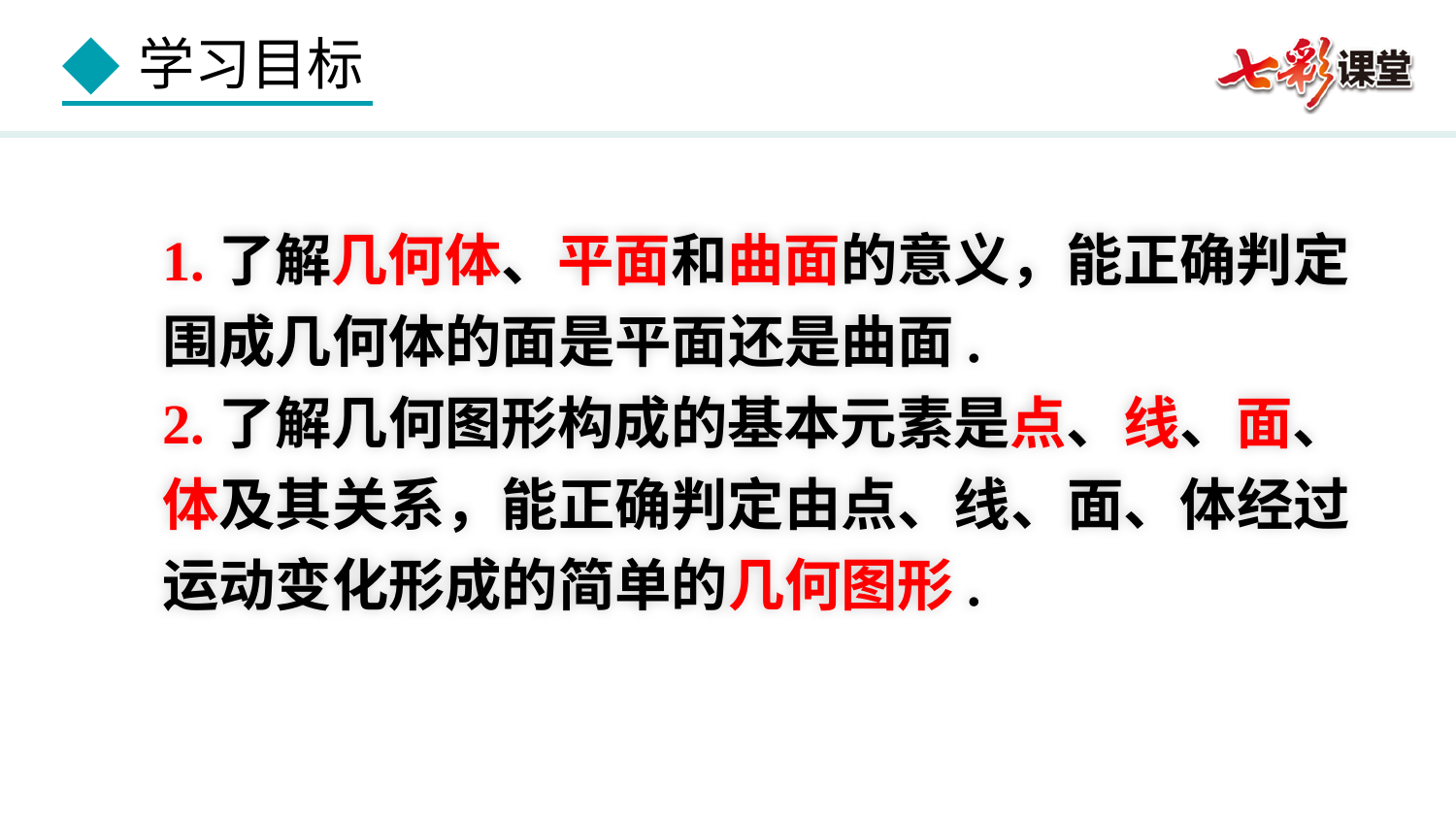

1.了解几何体、平面和曲面的意义，能正确判定围成几何体的面是平面还是曲面.
2.了解几何图形构成的基本元素是点、线、面、体及其关系，能正确判定由点、线、面、体经过运动变化形成的简单的几何图形.